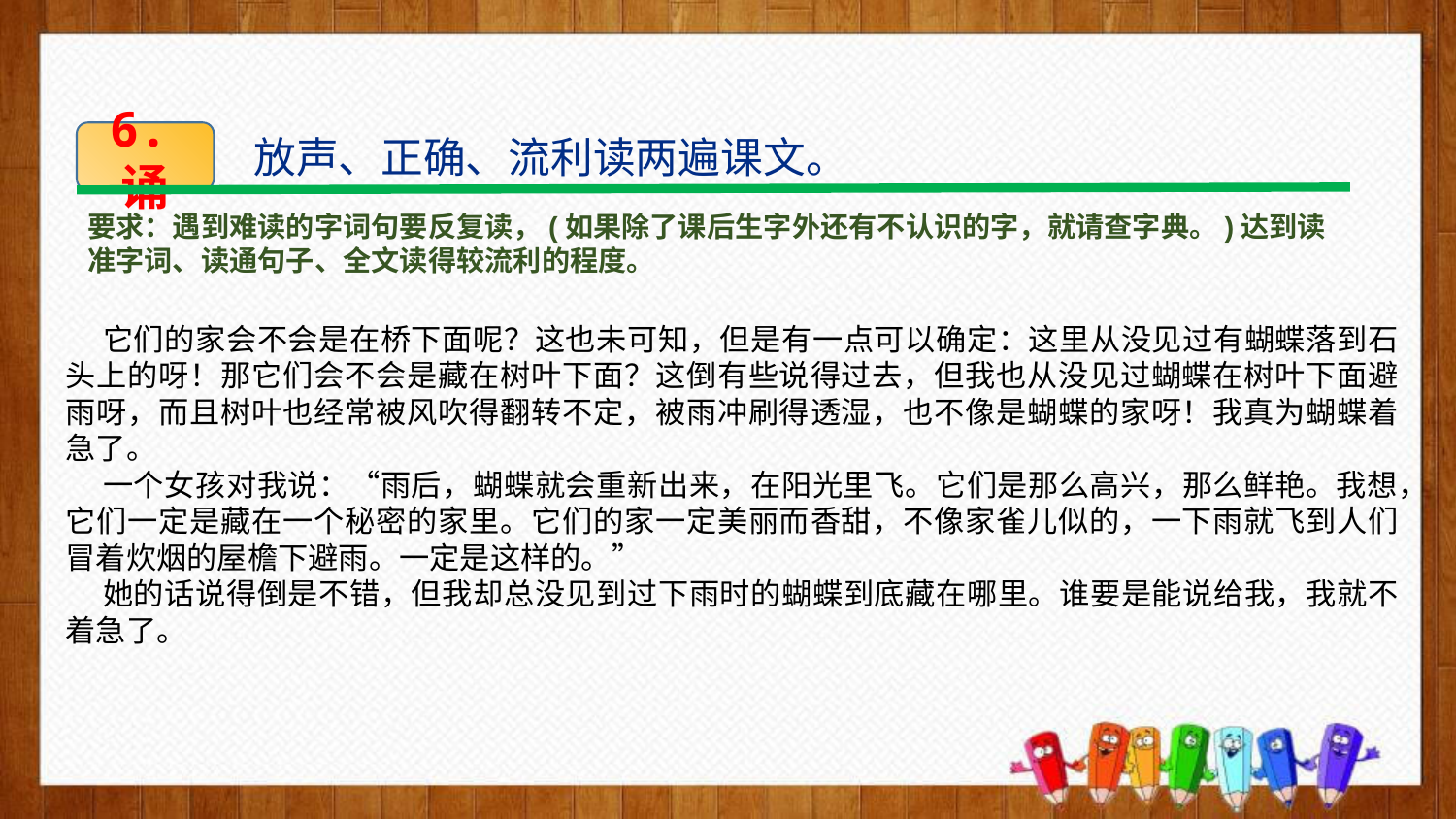

6.诵
放声、正确、流利读两遍课文。
要求：遇到难读的字词句要反复读，(如果除了课后生字外还有不认识的字，就请查字典。)达到读准字词、读通句子、全文读得较流利的程度。
    它们的家会不会是在桥下面呢？这也未可知，但是有一点可以确定：这里从没见过有蝴蝶落到石头上的呀！那它们会不会是藏在树叶下面？这倒有些说得过去，但我也从没见过蝴蝶在树叶下面避雨呀，而且树叶也经常被风吹得翻转不定，被雨冲刷得透湿，也不像是蝴蝶的家呀！我真为蝴蝶着急了。
    一个女孩对我说：“雨后，蝴蝶就会重新出来，在阳光里飞。它们是那么高兴，那么鲜艳。我想，它们一定是藏在一个秘密的家里。它们的家一定美丽而香甜，不像家雀儿似的，一下雨就飞到人们冒着炊烟的屋檐下避雨。一定是这样的。”
    她的话说得倒是不错，但我却总没见到过下雨时的蝴蝶到底藏在哪里。谁要是能说给我，我就不着急了。